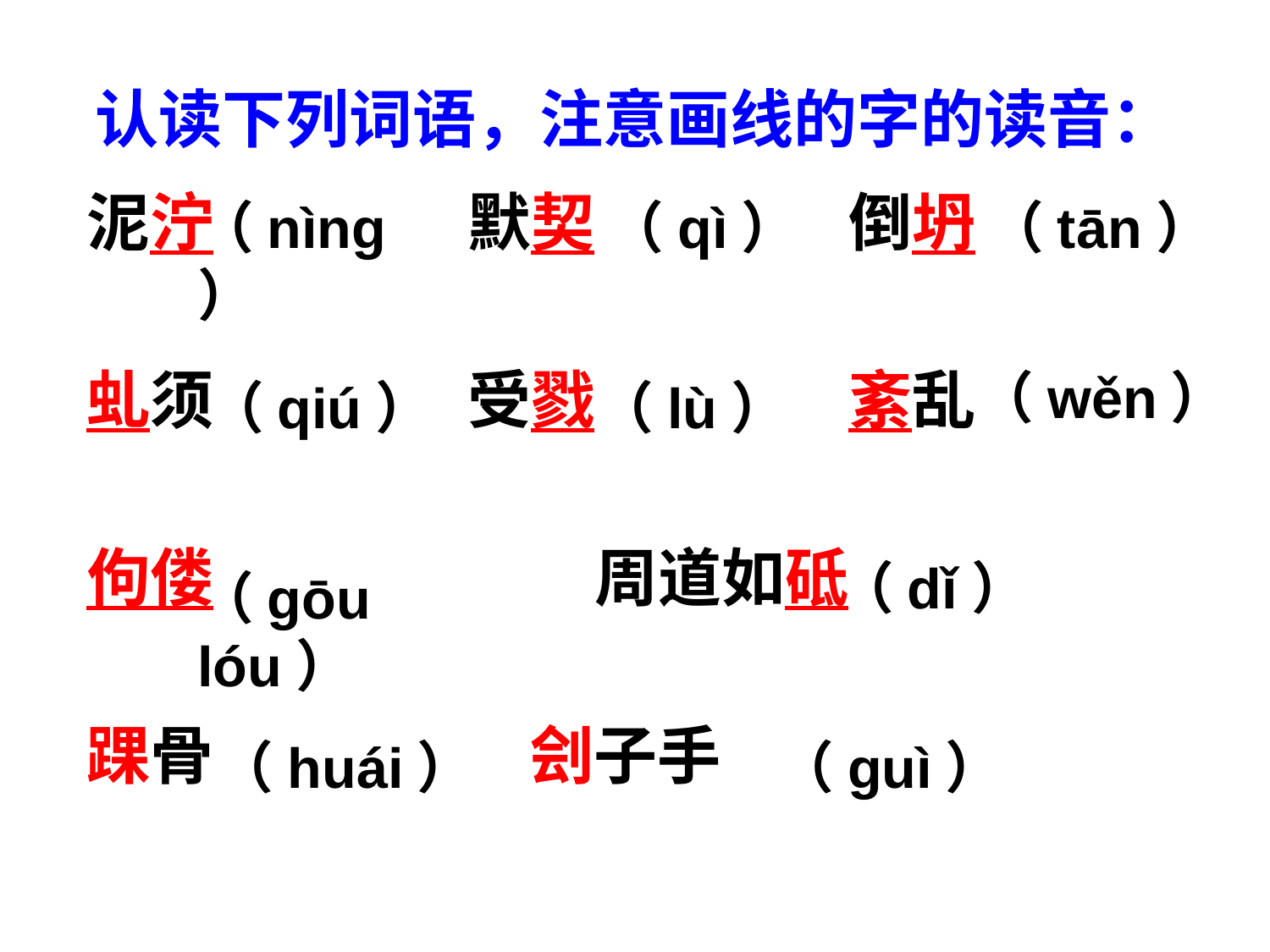

# 认读下列词语，注意画线的字的读音：
泥泞　　　　默契　　　　倒坍

虬须　　　　受戮　　　　紊乱

佝偻　　　　　　周道如砥

踝骨                      刽子手
（nìng）
（qì）
（tān）
（wěn）
（qiú）
（lù）
（dǐ）
（gōu  lóu）
（huái）
（guì）